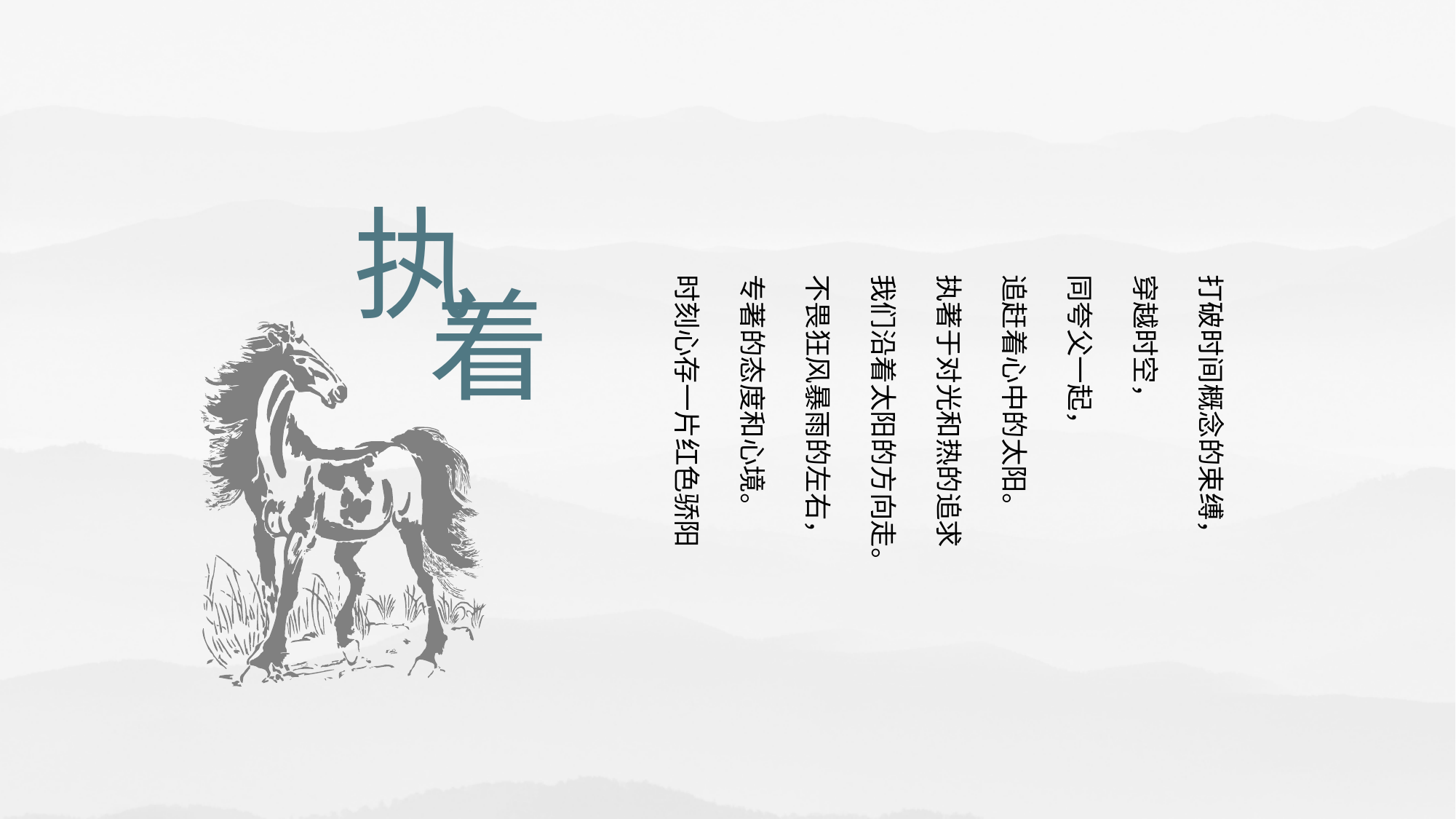

执
着
打破时间概念的束缚，
穿越时空，
同夸父一起，
追赶着心中的太阳。
执著于对光和热的追求
我们沿着太阳的方向走。
不畏狂风暴雨的左右，
专著的态度和心境。
时刻心存一片红色骄阳